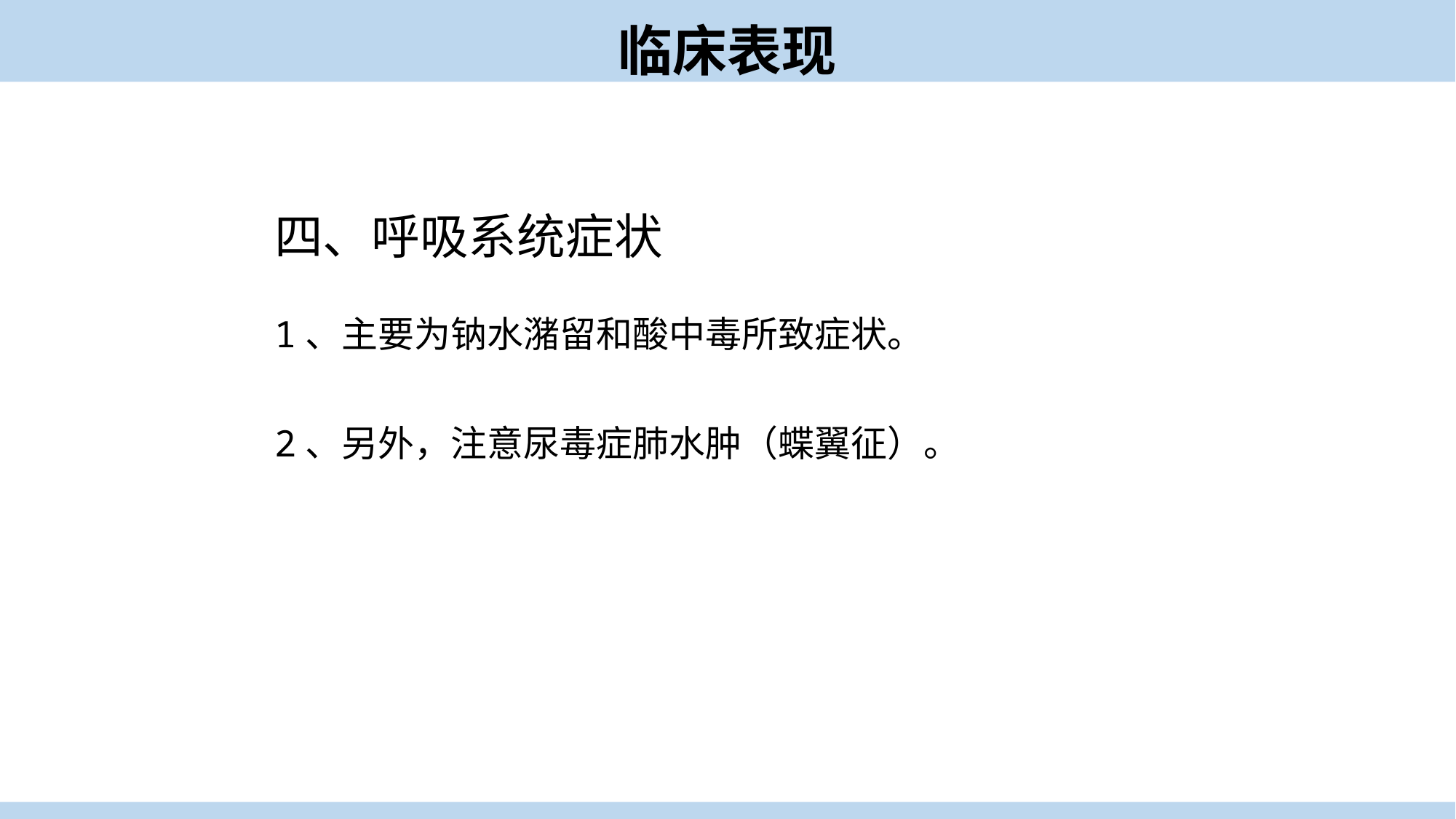

临床表现
四、呼吸系统症状
1、主要为钠水潴留和酸中毒所致症状。

2、另外，注意尿毒症肺水肿（蝶翼征）。